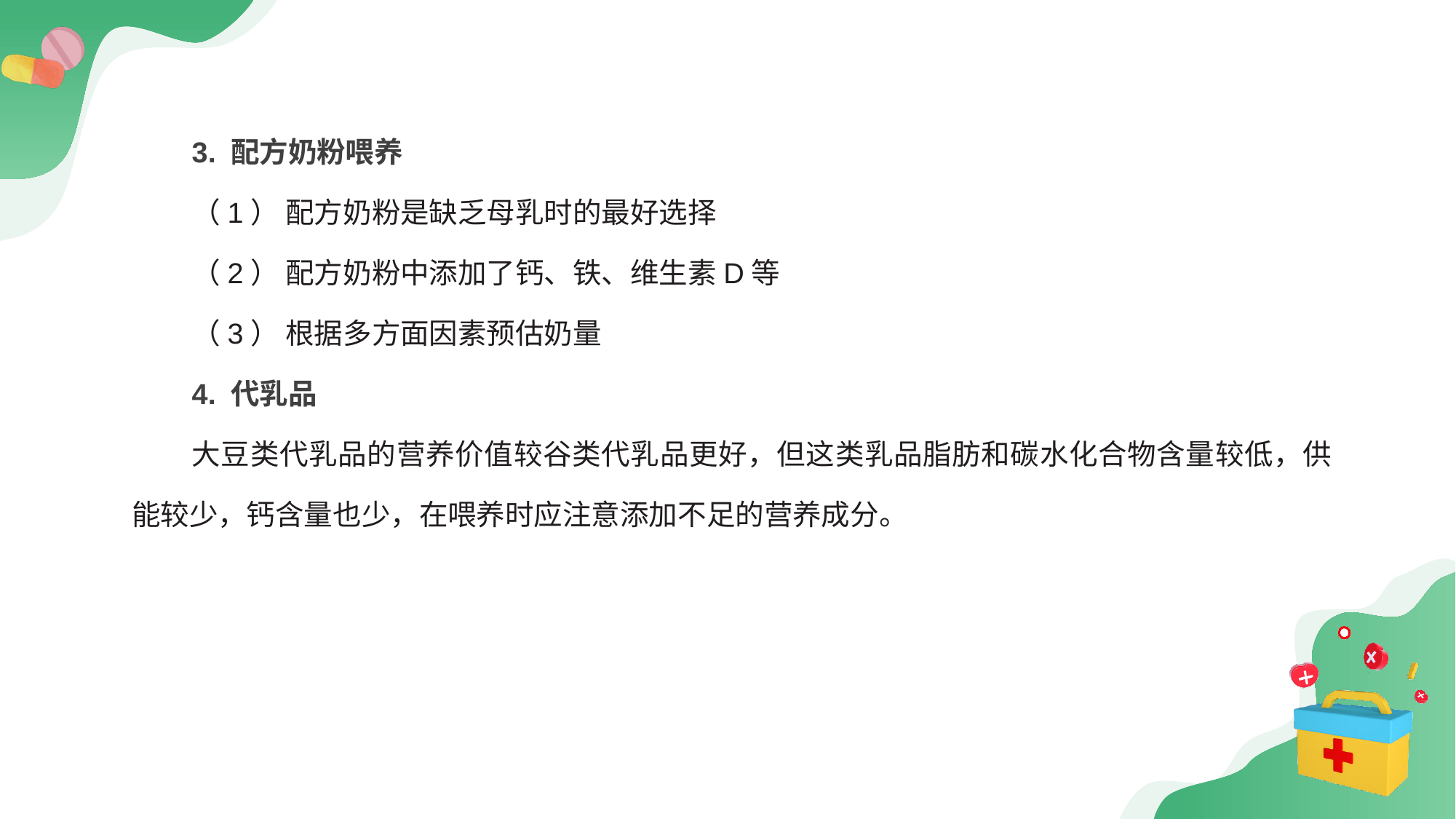

3. 配方奶粉喂养
（1） 配方奶粉是缺乏母乳时的最好选择
（2） 配方奶粉中添加了钙、铁、维生素D等
（3） 根据多方面因素预估奶量
4. 代乳品
大豆类代乳品的营养价值较谷类代乳品更好，但这类乳品脂肪和碳水化合物含量较低，供能较少，钙含量也少，在喂养时应注意添加不足的营养成分。